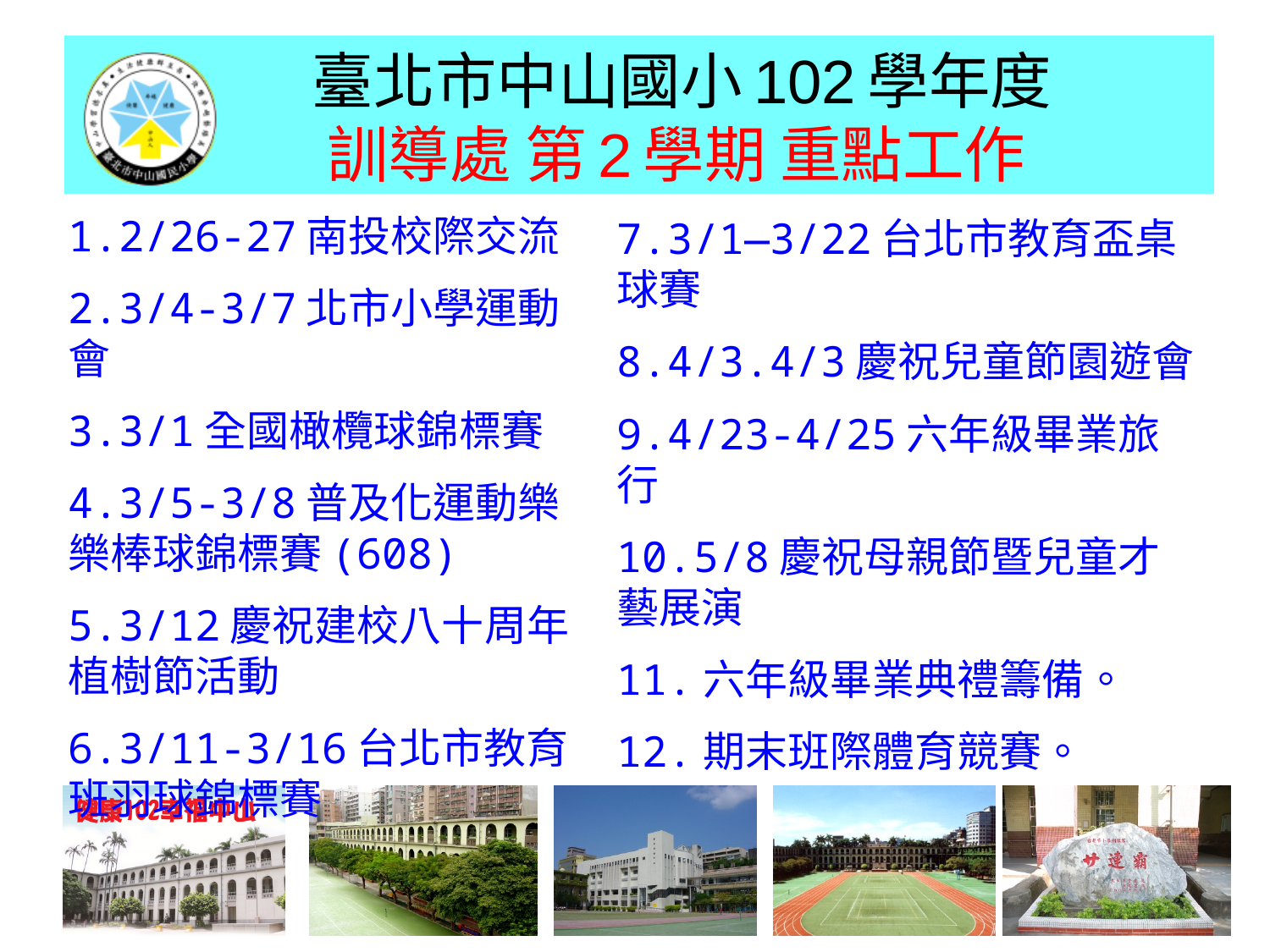

# 臺北市中山國小102學年度 訓導處 第2學期 重點工作
1.2/26-27南投校際交流
2.3/4-3/7北市小學運動會
3.3/1全國橄欖球錦標賽
4.3/5-3/8普及化運動樂樂棒球錦標賽(608)
5.3/12慶祝建校八十周年植樹節活動
6.3/11-3/16台北市教育班羽球錦標賽

7.3/1—3/22台北市教育盃桌球賽
8.4/3.4/3慶祝兒童節園遊會
9.4/23-4/25六年級畢業旅行
10.5/8慶祝母親節暨兒童才藝展演
11.六年級畢業典禮籌備。
12.期末班際體育競賽。